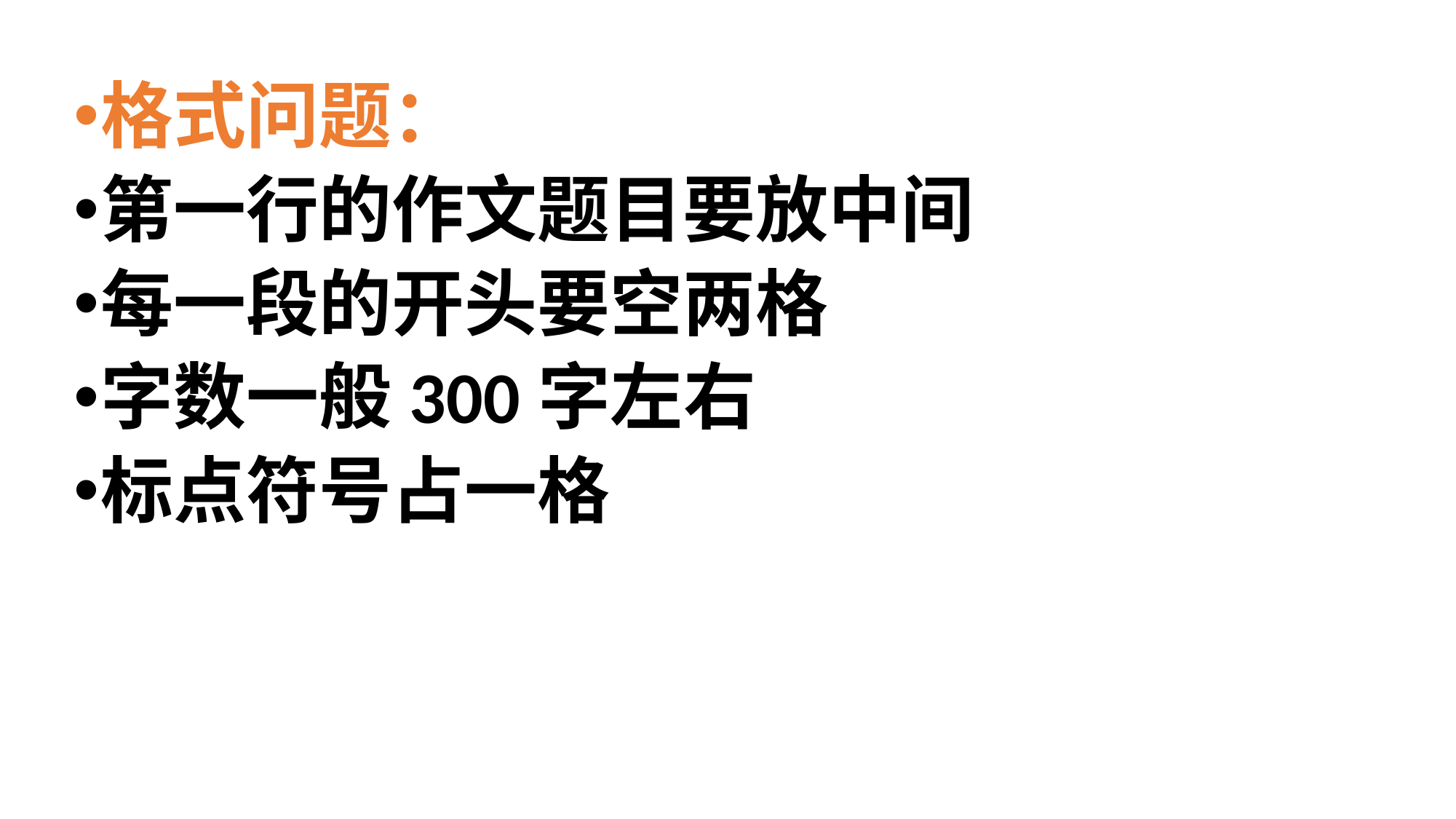

#
格式问题：
第一行的作文题目要放中间
每一段的开头要空两格
字数一般300字左右
标点符号占一格